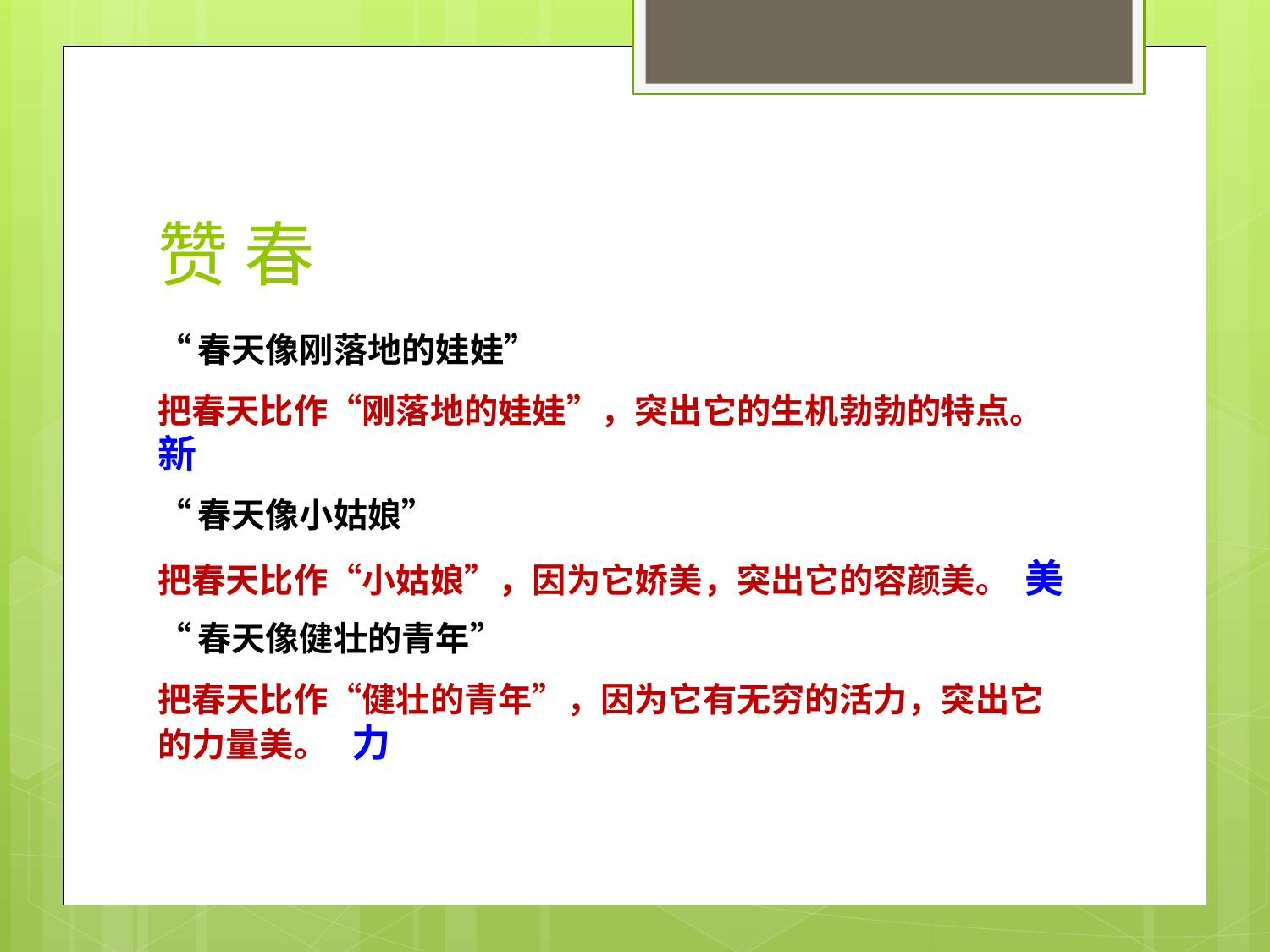

# 赞 春
“春天像刚落地的娃娃”
把春天比作“刚落地的娃娃”，突出它的生机勃勃的特点。   新
“春天像小姑娘”
把春天比作“小姑娘”，因为它娇美，突出它的容颜美。  美
“春天像健壮的青年”
把春天比作“健壮的青年”，因为它有无穷的活力，突出它的力量美。   力